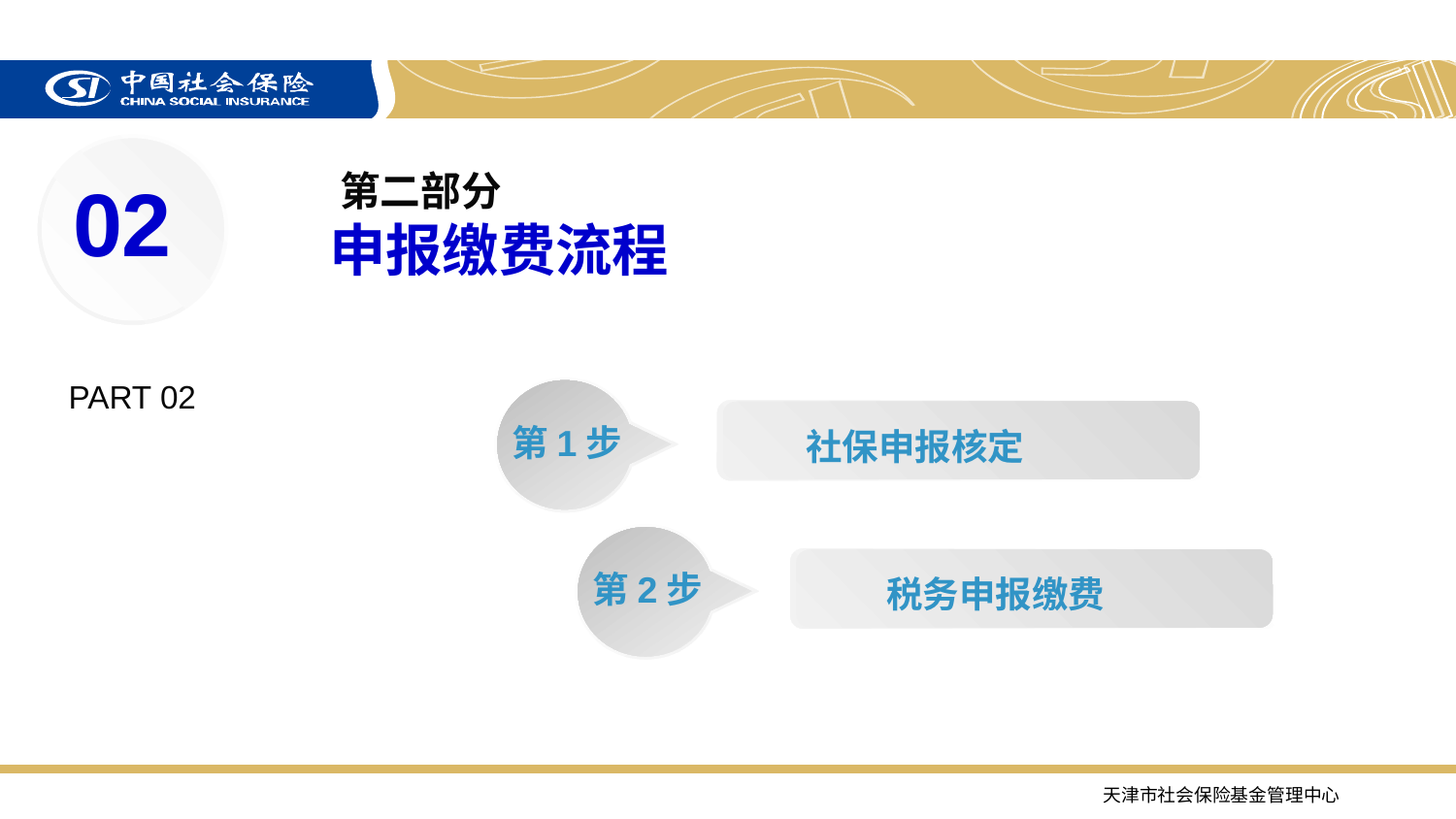

第二部分
申报缴费流程
02

PART 02

第1步
社保申报核定

第2步
税务申报缴费